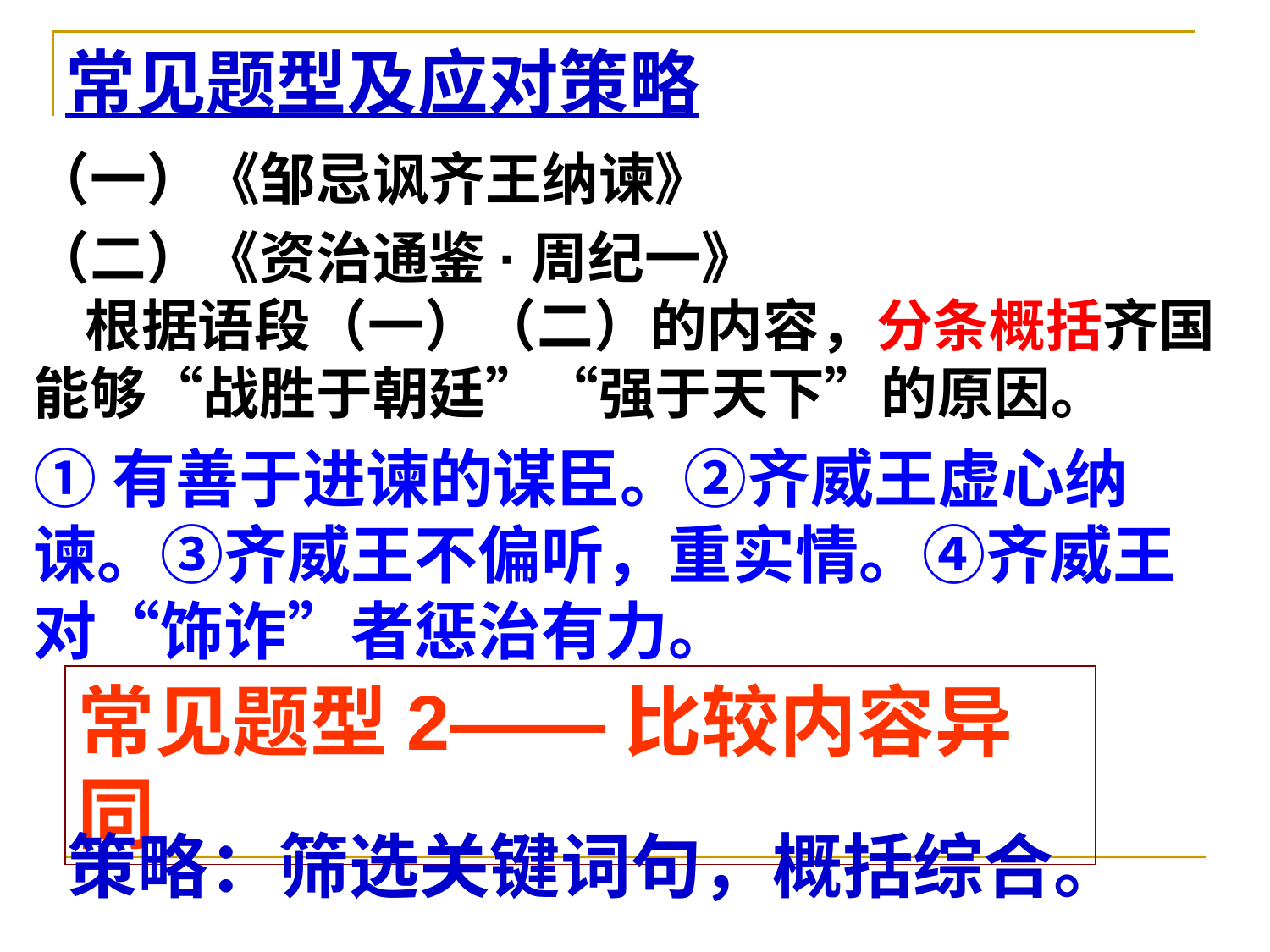

常见题型及应对策略
（一）《邹忌讽齐王纳谏》
（二）《资治通鉴·周纪一》
    根据语段（一）（二）的内容，分条概括齐国能够“战胜于朝廷”“强于天下”的原因。
①有善于进谏的谋臣。②齐威王虚心纳谏。③齐威王不偏听，重实情。④齐威王对“饰诈”者惩治有力。
常见题型2——比较内容异同
策略：筛选关键词句，概括综合。